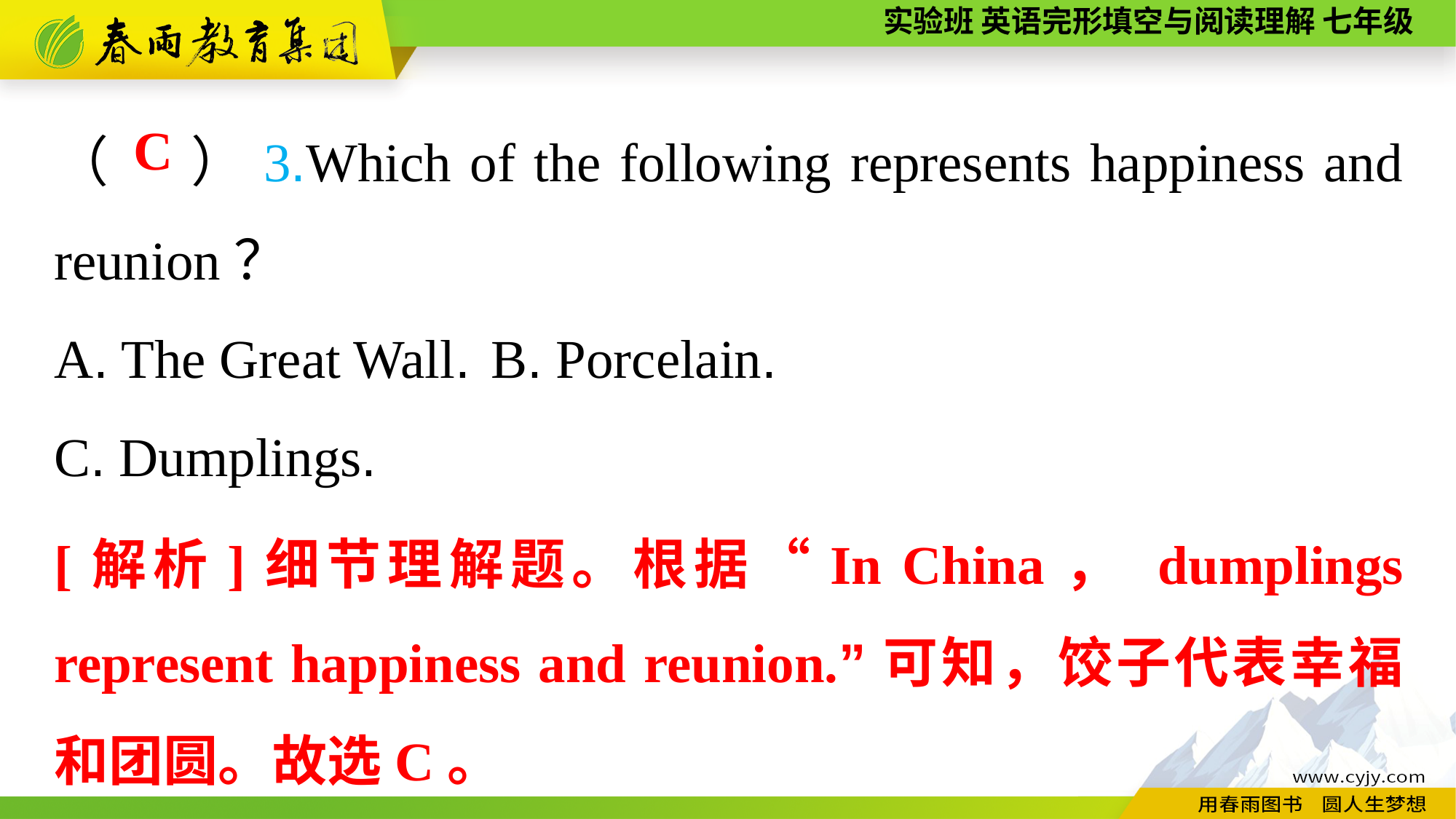

（　 ）3.Which of the following represents happiness and reunion？
A. The Great Wall.	B. Porcelain.
C. Dumplings.
C
[解析]细节理解题。根据“In China， dumplings represent happiness and reunion.”可知，饺子代表幸福和团圆。故选C。